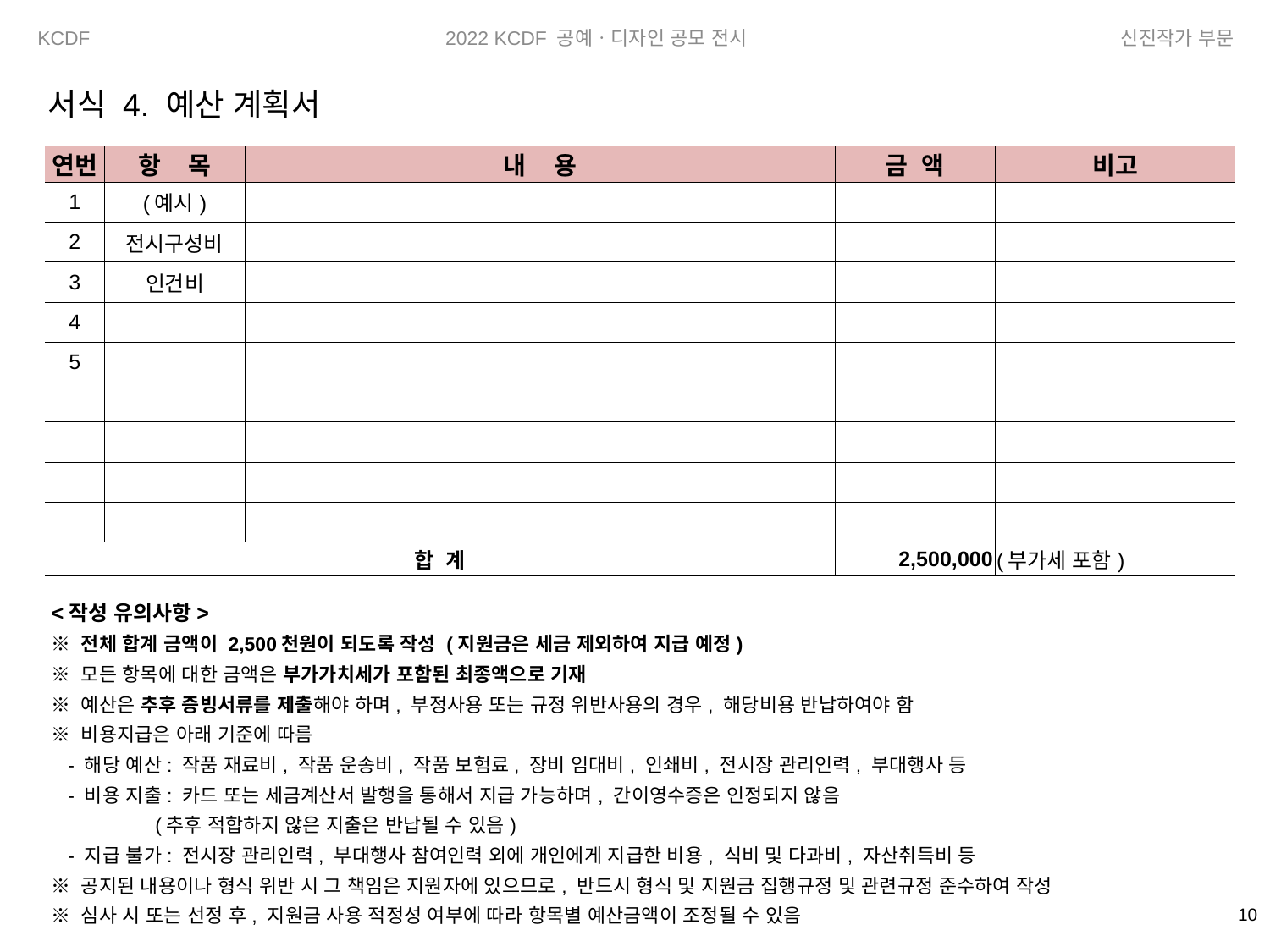

서식 4. 예산 계획서
| 연번 | 항 목 | 내 용 | 금 액 | 비고 |
| --- | --- | --- | --- | --- |
| 1 | (예시) |  |  |  |
| 2 | 전시구성비 |  |  |  |
| 3 | 인건비 |  |  |  |
| 4 |  |  |  |  |
| 5 |  |  |  |  |
|  |  |  |  |  |
|  |  |  |  |  |
|  |  |  |  |  |
|  |  |  |  |  |
| 합 계 |  |  | 2,500,000 | (부가세 포함) |
<작성 유의사항>
※ 전체 합계 금액이 2,500천원이 되도록 작성 (지원금은 세금 제외하여 지급 예정)
※ 모든 항목에 대한 금액은 부가가치세가 포함된 최종액으로 기재
※ 예산은 추후 증빙서류를 제출해야 하며, 부정사용 또는 규정 위반사용의 경우, 해당비용 반납하여야 함
※ 비용지급은 아래 기준에 따름
   - 해당 예산: 작품 재료비, 작품 운송비, 작품 보험료, 장비 임대비, 인쇄비, 전시장 관리인력, 부대행사 등
   - 비용 지출: 카드 또는 세금계산서 발행을 통해서 지급 가능하며, 간이영수증은 인정되지 않음
                  (추후 적합하지 않은 지출은 반납될 수 있음)
   - 지급 불가: 전시장 관리인력, 부대행사 참여인력 외에 개인에게 지급한 비용, 식비 및 다과비, 자산취득비 등
※ 공지된 내용이나 형식 위반 시 그 책임은 지원자에 있으므로, 반드시 형식 및 지원금 집행규정 및 관련규정 준수하여 작성
※ 심사 시 또는 선정 후, 지원금 사용 적정성 여부에 따라 항목별 예산금액이 조정될 수 있음
10